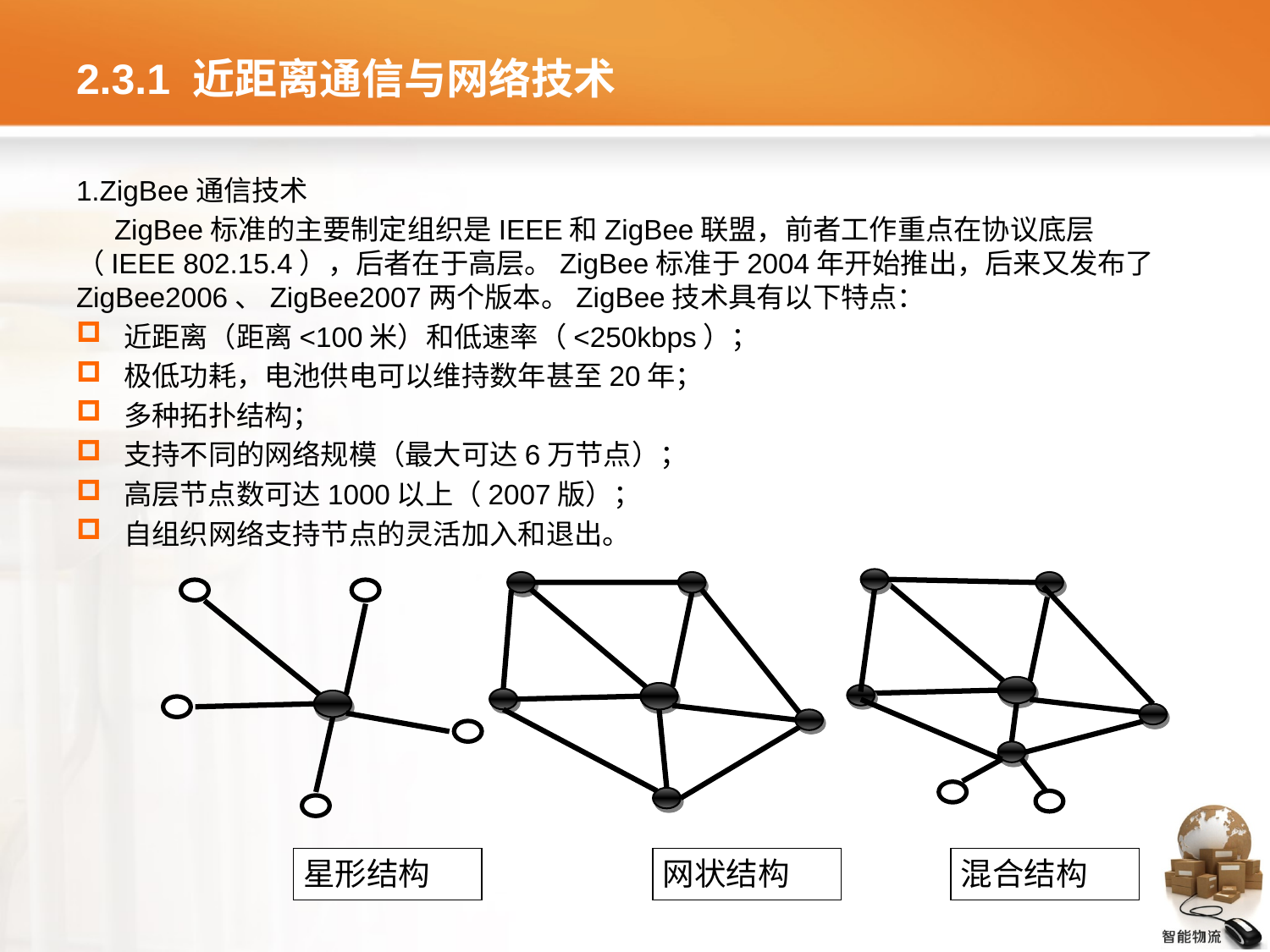

# 2.3.1 近距离通信与网络技术
1.ZigBee通信技术
ZigBee标准的主要制定组织是IEEE和ZigBee联盟，前者工作重点在协议底层（IEEE 802.15.4），后者在于高层。ZigBee标准于2004年开始推出，后来又发布了ZigBee2006、ZigBee2007两个版本。ZigBee技术具有以下特点：
近距离（距离<100米）和低速率（<250kbps）；
极低功耗，电池供电可以维持数年甚至20年；
多种拓扑结构；
支持不同的网络规模（最大可达6万节点）；
高层节点数可达1000以上（2007版）；
自组织网络支持节点的灵活加入和退出。

星形结构
网状结构
混合结构